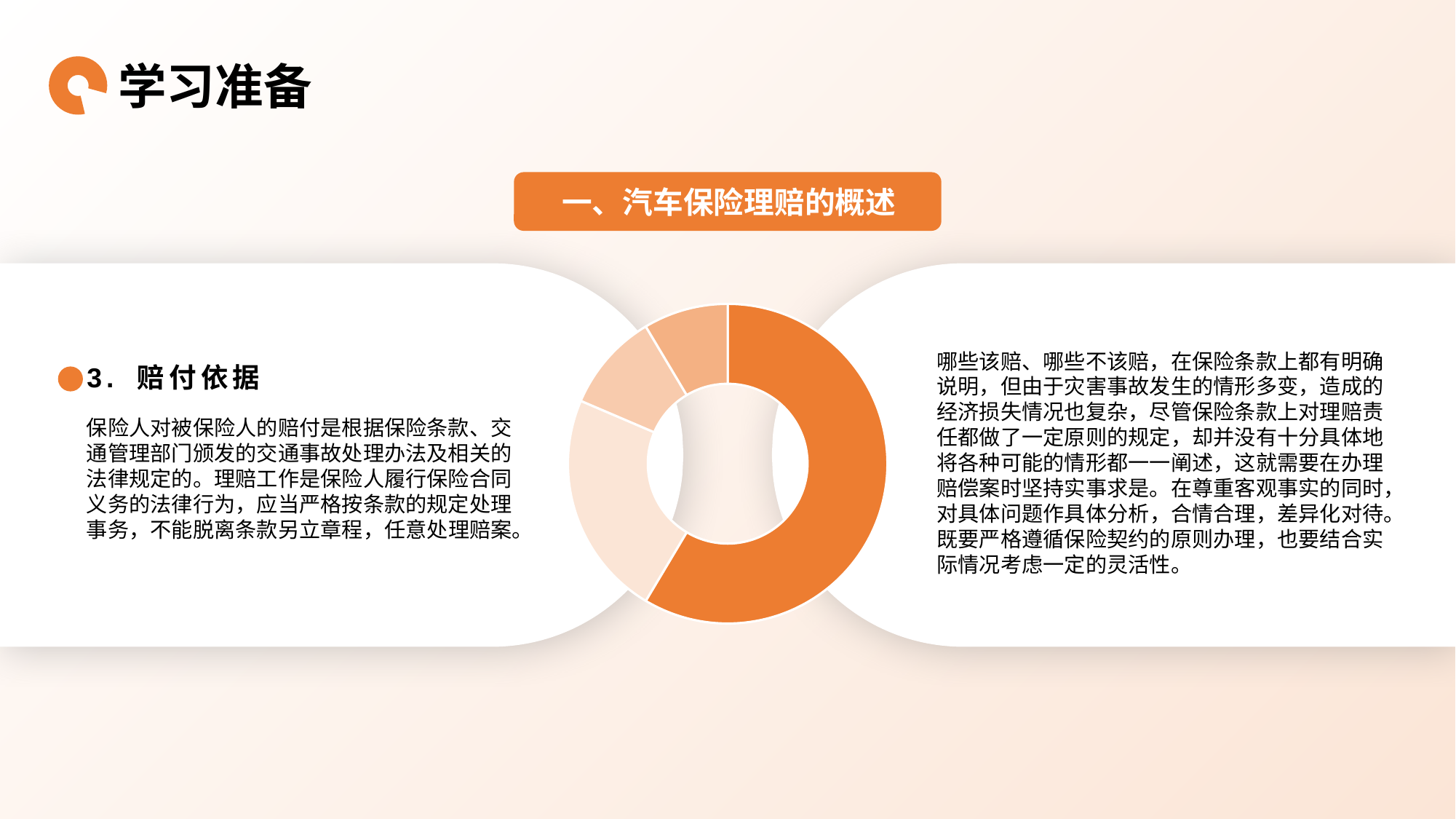

学习准备

一、汽车保险理赔的概述

### Chart

| Category | 销售额 |
|---|---|
| 第一季度 | 8.2 |
| 第二季度 | 3.2 |
| 第三季度 | 1.4 |
| 第四季度 | 1.2 |
哪些该赔、哪些不该赔，在保险条款上都有明确说明，但由于灾害事故发生的情形多变，造成的经济损失情况也复杂，尽管保险条款上对理赔责任都做了一定原则的规定，却并没有十分具体地将各种可能的情形都一一阐述，这就需要在办理赔偿案时坚持实事求是。在尊重客观事实的同时，对具体问题作具体分析，合情合理，差异化对待。既要严格遵循保险契约的原则办理，也要结合实际情况考虑一定的灵活性。
3. 赔付依据

保险人对被保险人的赔付是根据保险条款、交通管理部门颁发的交通事故处理办法及相关的法律规定的。理赔工作是保险人履行保险合同义务的法律行为，应当严格按条款的规定处理事务，不能脱离条款另立章程，任意处理赔案。